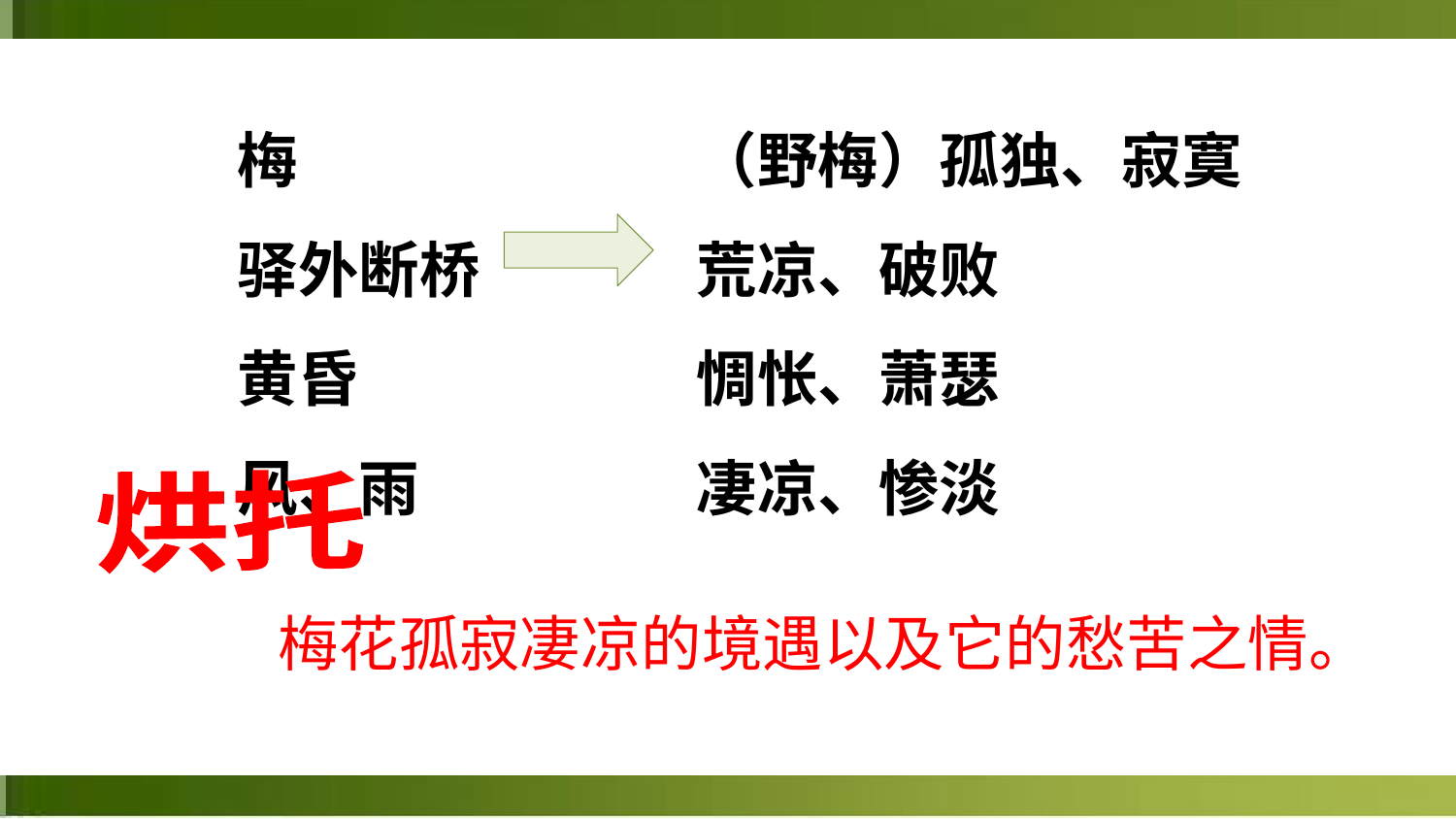

梅
驿外断桥
黄昏
风、雨
（野梅）孤独、寂寞
荒凉、破败
惆怅、萧瑟
凄凉、惨淡

烘托
梅花孤寂凄凉的境遇以及它的愁苦之情。